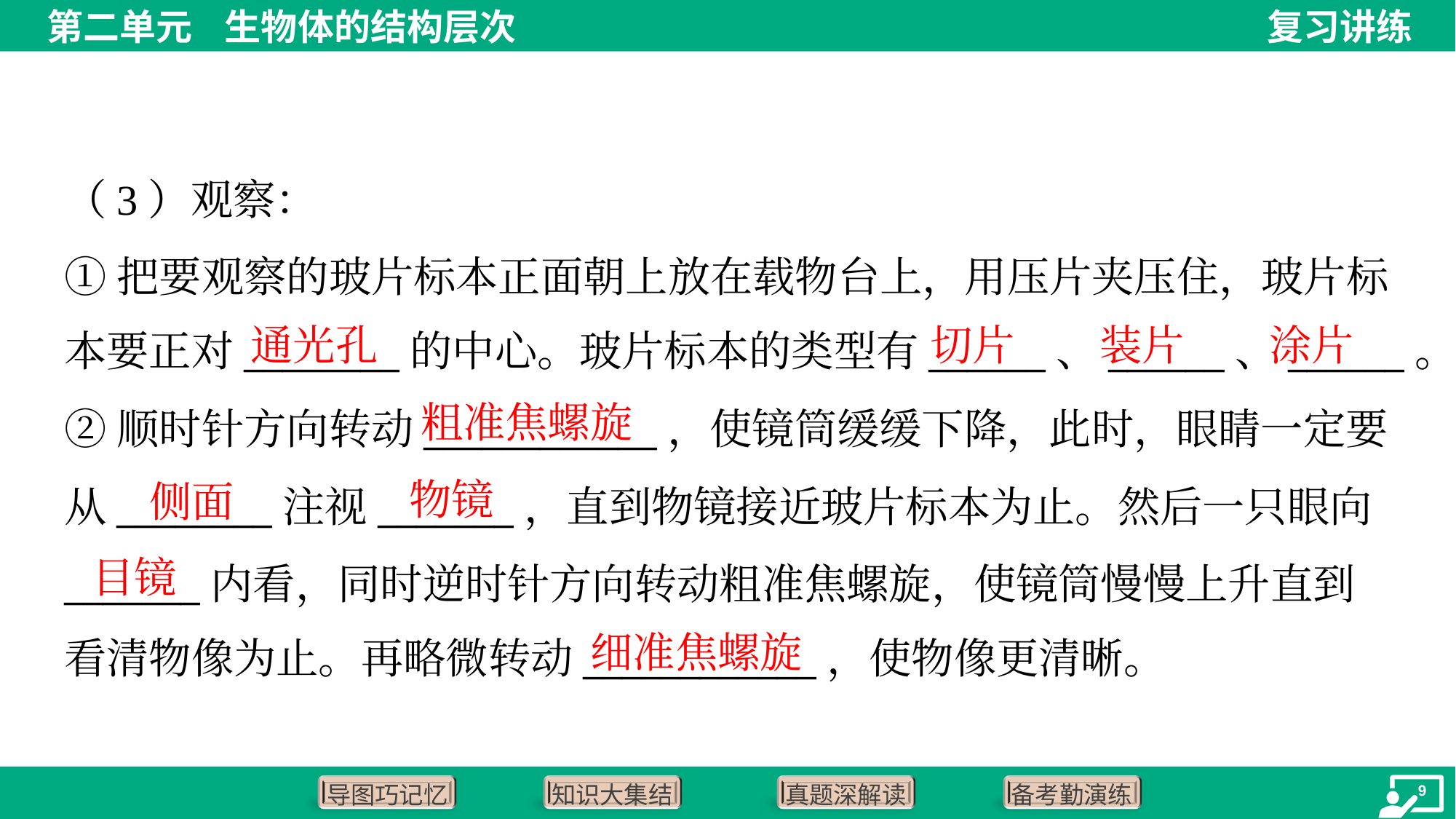

（3）观察：
①把要观察的玻片标本正面朝上放在载物台上，用压片夹压住，玻片标
本要正对________的中心。玻片标本的类型有______、______、______。
通光孔
切片
装片
涂片
粗准焦螺旋
②顺时针方向转动____________，使镜筒缓缓下降，此时，眼睛一定要
从________注视_______，直到物镜接近玻片标本为止。然后一只眼向
_______内看，同时逆时针方向转动粗准焦螺旋，使镜筒慢慢上升直到
看清物像为止。再略微转动____________，使物像更清晰。
物镜
侧面
目镜
细准焦螺旋